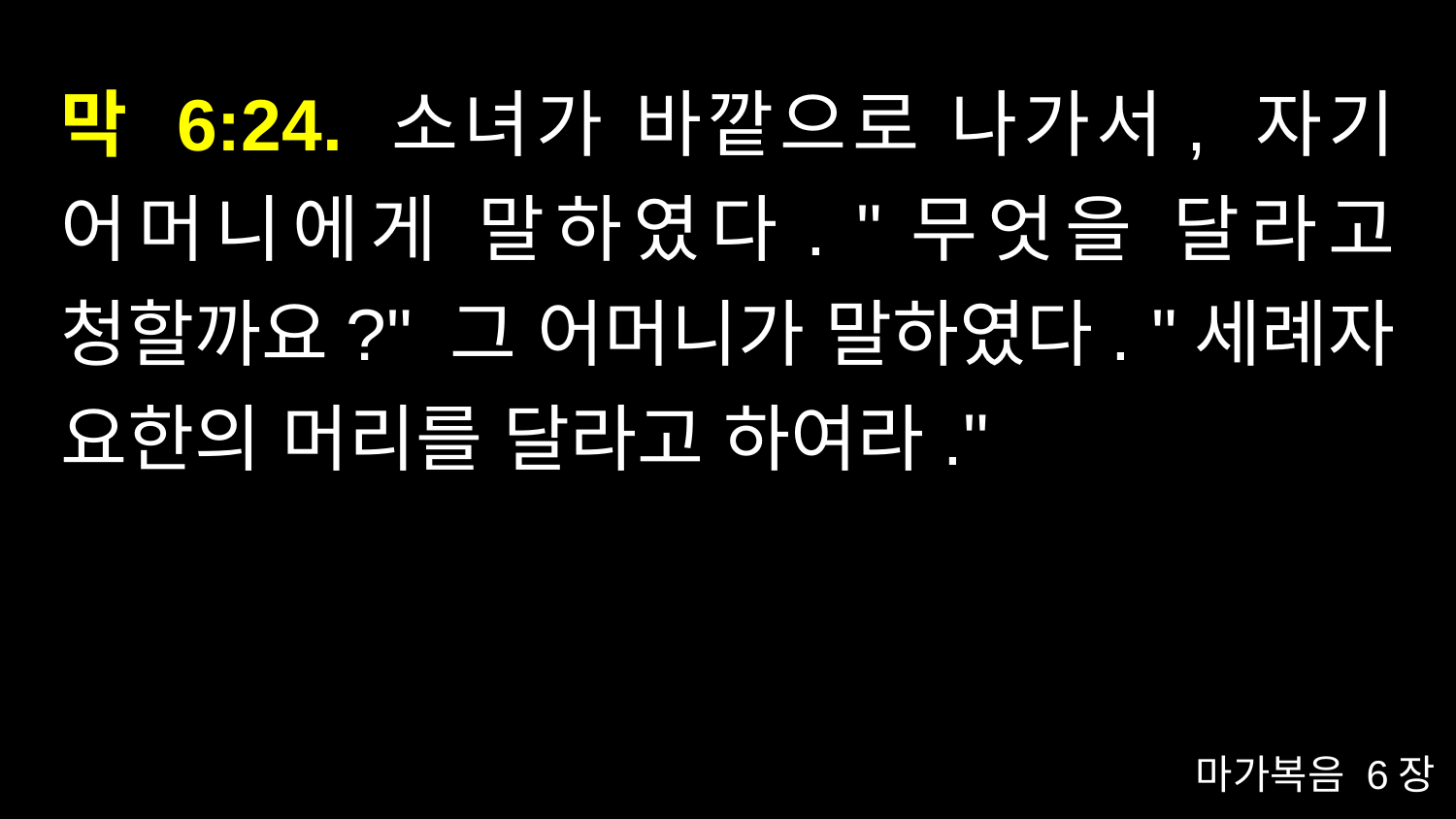

# 막 6:24. 소녀가 바깥으로 나가서, 자기 어머니에게 말하였다. "무엇을 달라고 청할까요?" 그 어머니가 말하였다. "세례자 요한의 머리를 달라고 하여라."
마가복음 6장